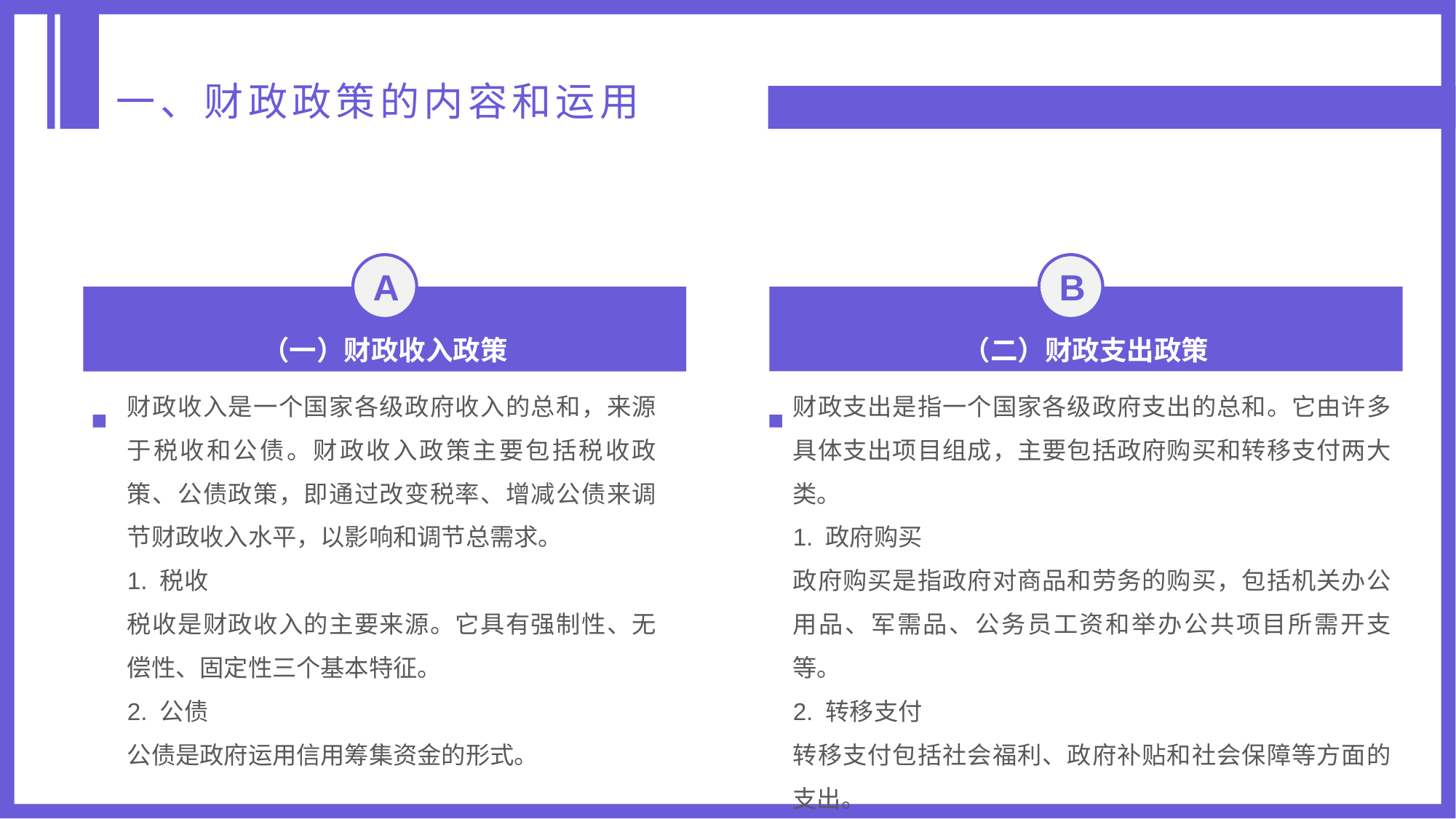

一、财政政策的内容和运用
A
B
（一）财政收入政策
（二）财政支出政策
财政收入是一个国家各级政府收入的总和，来源于税收和公债。财政收入政策主要包括税收政策、公债政策，即通过改变税率、增减公债来调节财政收入水平，以影响和调节总需求。
1. 税收
税收是财政收入的主要来源。它具有强制性、无偿性、固定性三个基本特征。
2. 公债
公债是政府运用信用筹集资金的形式。

财政支出是指一个国家各级政府支出的总和。它由许多具体支出项目组成，主要包括政府购买和转移支付两大类。
1. 政府购买
政府购买是指政府对商品和劳务的购买，包括机关办公用品、军需品、公务员工资和举办公共项目所需开支等。
2. 转移支付
转移支付包括社会福利、政府补贴和社会保障等方面的支出。